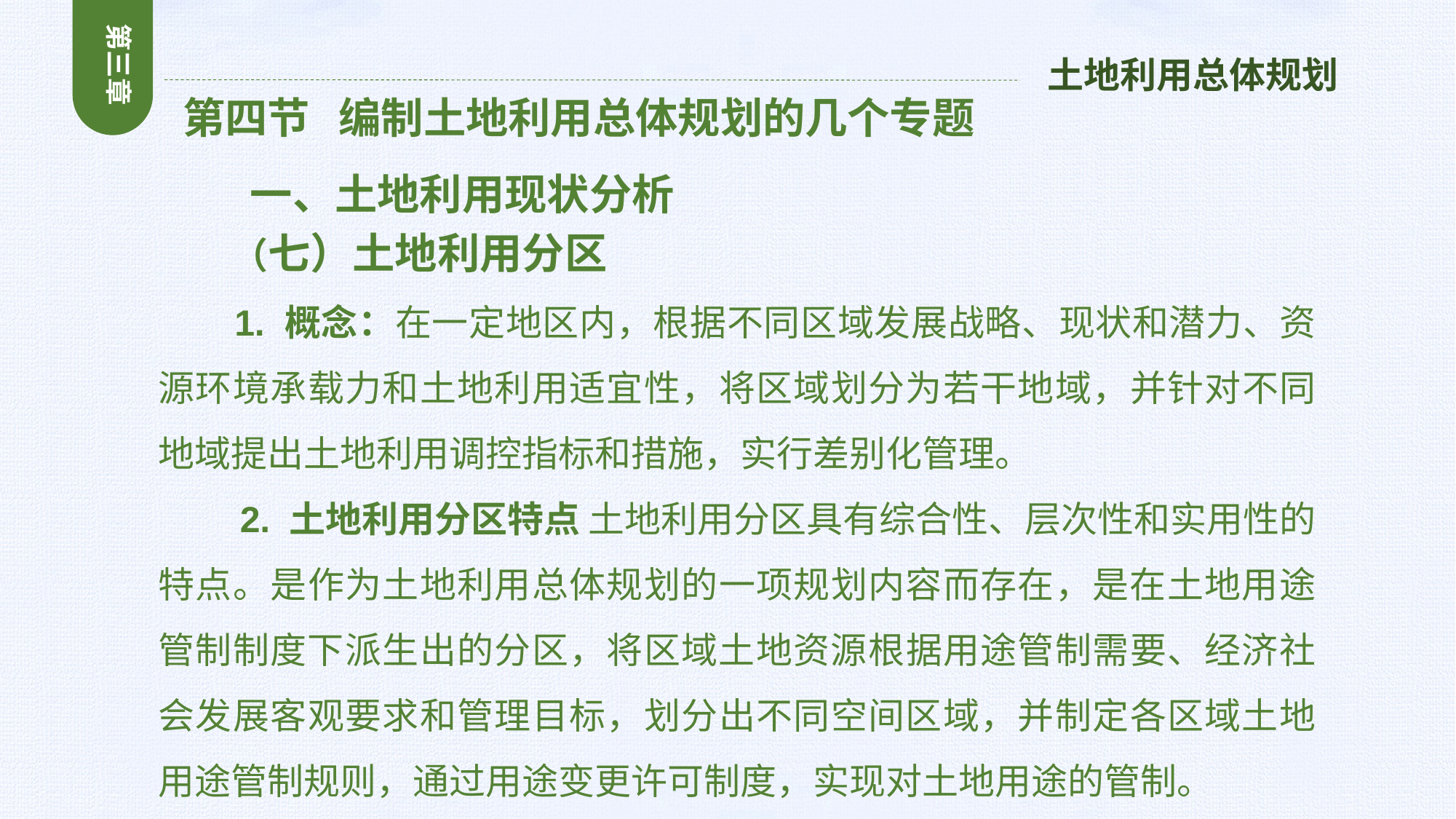

第三章
土地利用总体规划
 第四节   编制土地利用总体规划的几个专题
        一、土地利用现状分析
       （七）土地利用分区
        1. 概念：在一定地区内，根据不同区域发展战略、现状和潜力、资源环境承载力和土地利用适宜性，将区域划分为若干地域，并针对不同地域提出土地利用调控指标和措施，实行差别化管理。
        2. 土地利用分区特点 土地利用分区具有综合性、层次性和实用性的特点。是作为土地利用总体规划的一项规划内容而存在，是在土地用途管制制度下派生出的分区，将区域土地资源根据用途管制需要、经济社会发展客观要求和管理目标，划分出不同空间区域，并制定各区域土地用途管制规则，通过用途变更许可制度，实现对土地用途的管制。